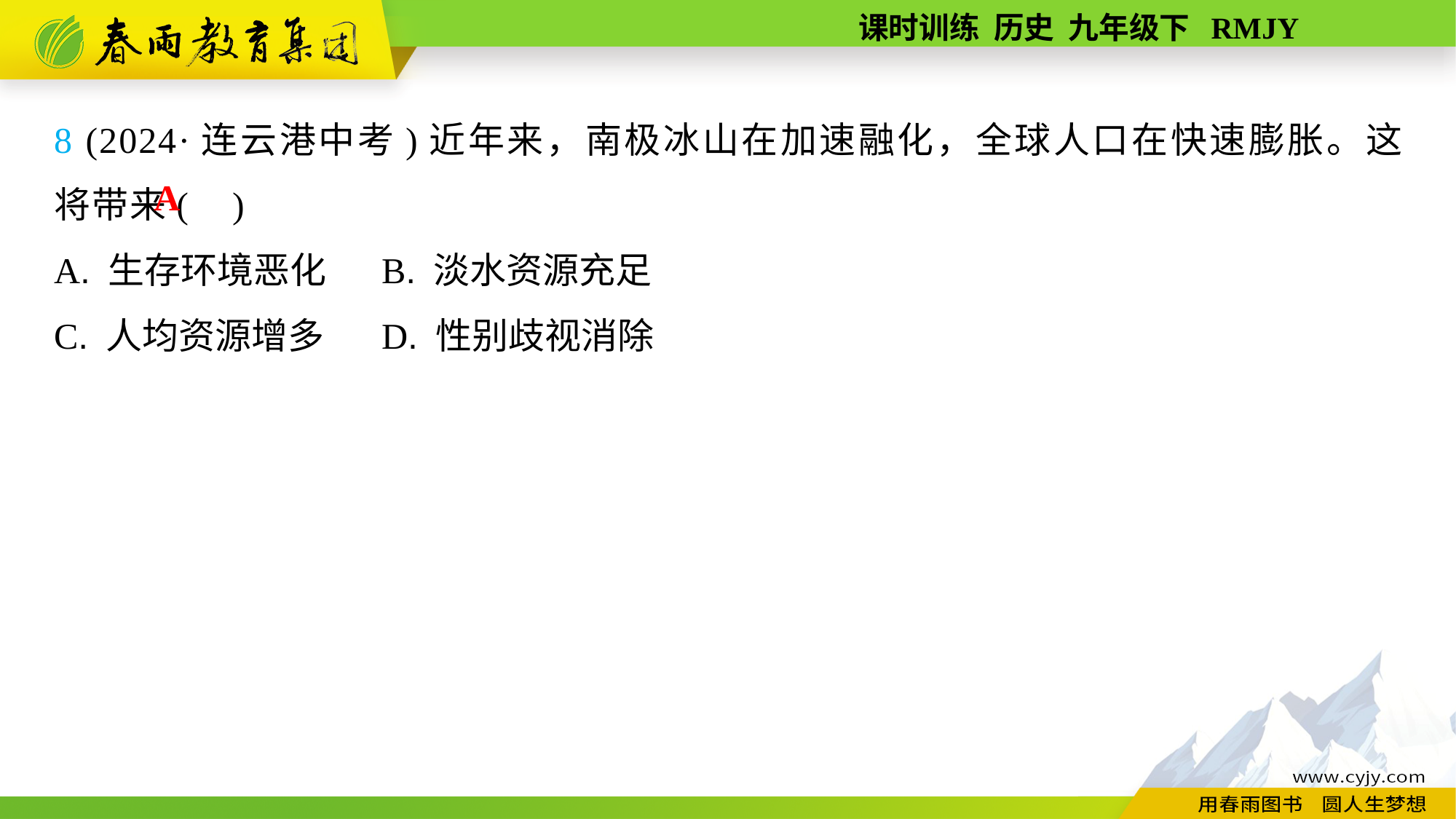

8 (2024·连云港中考)近年来，南极冰山在加速融化，全球人口在快速膨胀。这将带来(    )
A. 生存环境恶化	B. 淡水资源充足
C. 人均资源增多	D. 性别歧视消除

A